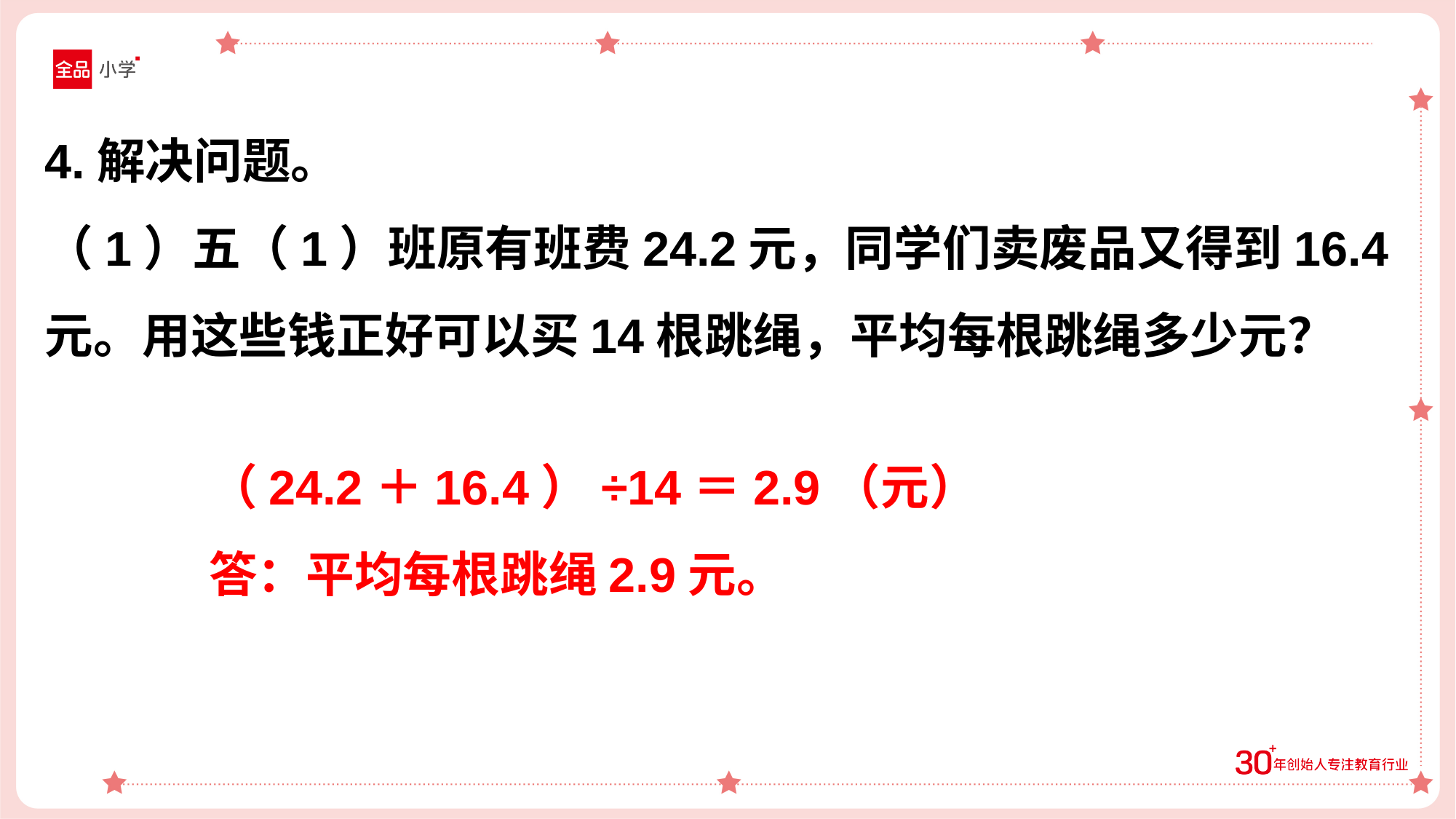

4.解决问题。
（1）五（1）班原有班费24.2元，同学们卖废品又得到16.4元。用这些钱正好可以买14根跳绳，平均每根跳绳多少元？
（24.2＋16.4）÷14＝2.9（元）
答：平均每根跳绳2.9元。